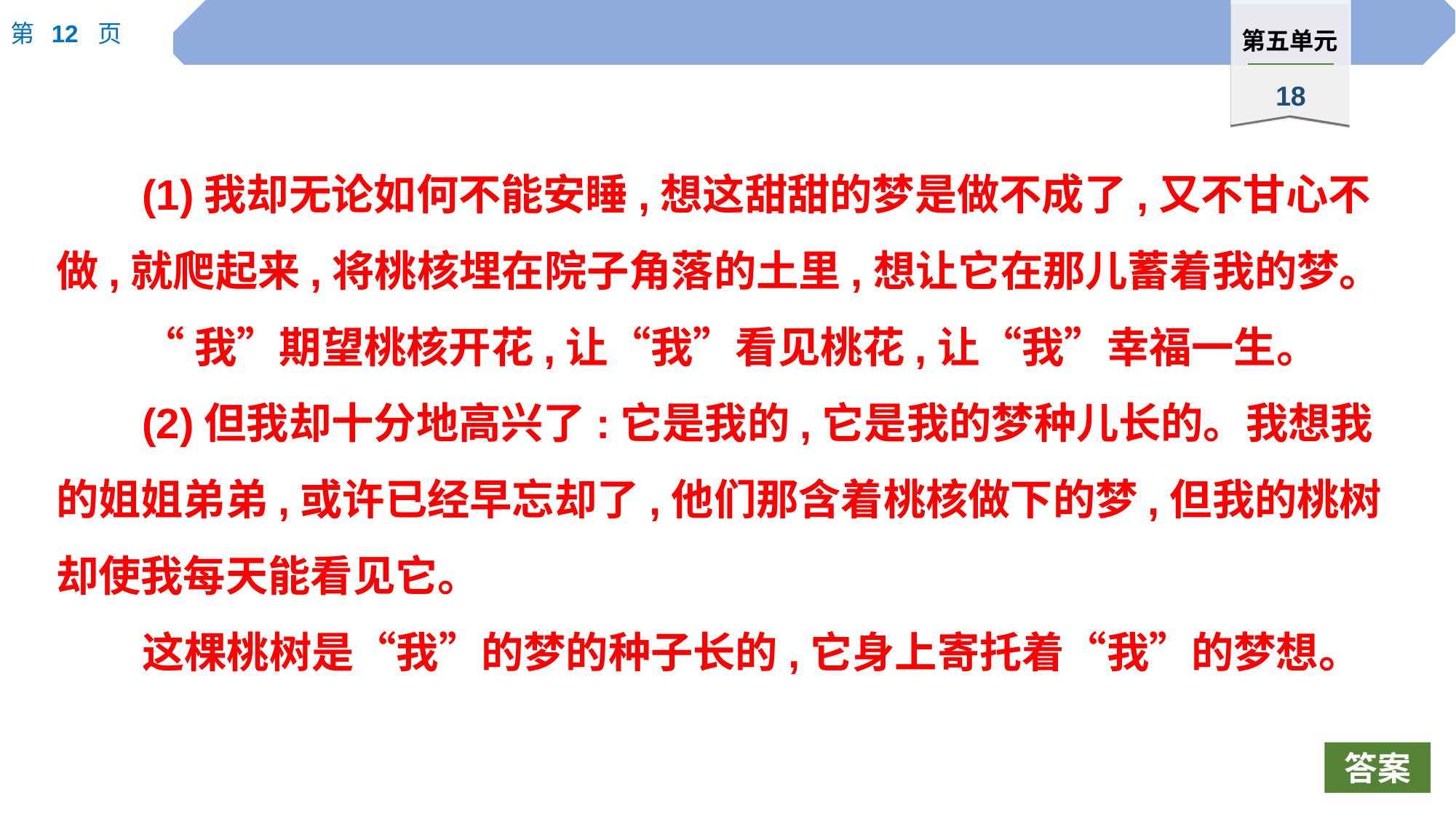

(1)我却无论如何不能安睡,想这甜甜的梦是做不成了,又不甘心不做,就爬起来,将桃核埋在院子角落的土里,想让它在那儿蓄着我的梦。
“我”期望桃核开花,让“我”看见桃花,让“我”幸福一生。
(2)但我却十分地高兴了:它是我的,它是我的梦种儿长的。我想我的姐姐弟弟,或许已经早忘却了,他们那含着桃核做下的梦,但我的桃树却使我每天能看见它。
这棵桃树是“我”的梦的种子长的,它身上寄托着“我”的梦想。
答案